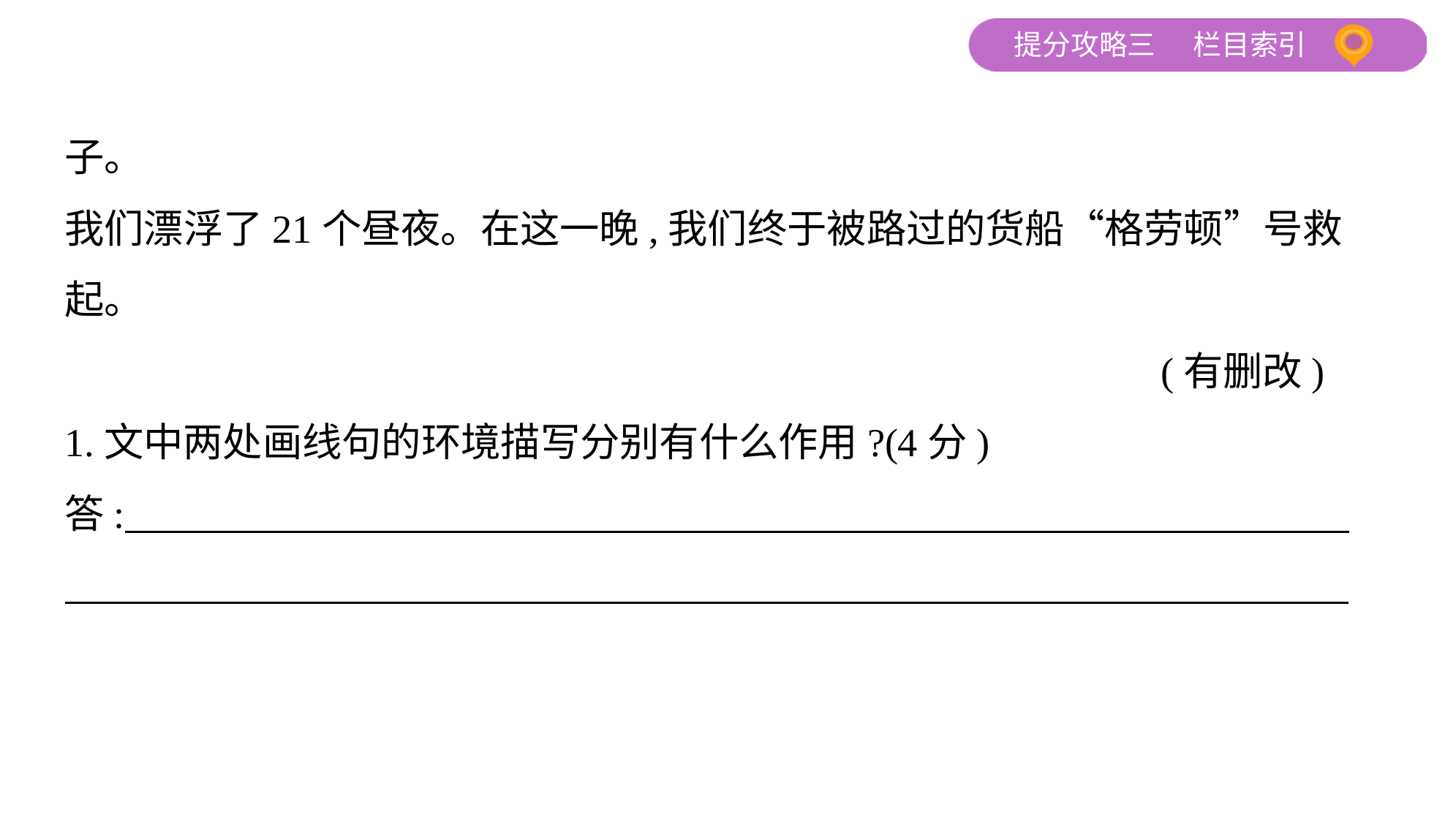

子。
我们漂浮了21个昼夜。在这一晚,我们终于被路过的货船“格劳顿”号救
起。
                                                                                                               (有删改)
1.文中两处画线句的环境描写分别有什么作用?(4分)
答: